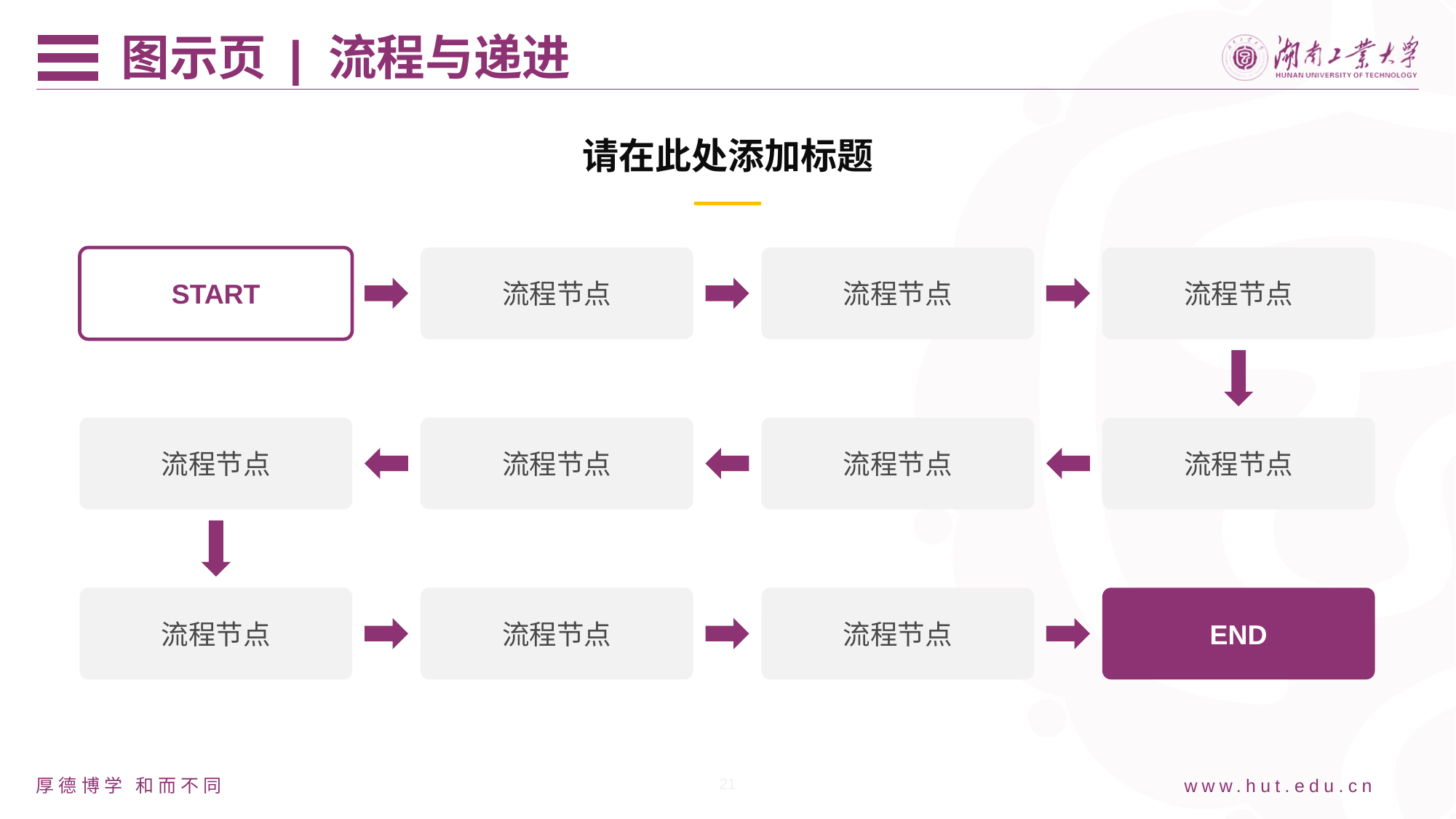

图示页 | 流程与递进

请在此处添加标题
START
流程节点
流程节点
流程节点

流程节点
流程节点
流程节点
流程节点

流程节点
流程节点
流程节点
END

21